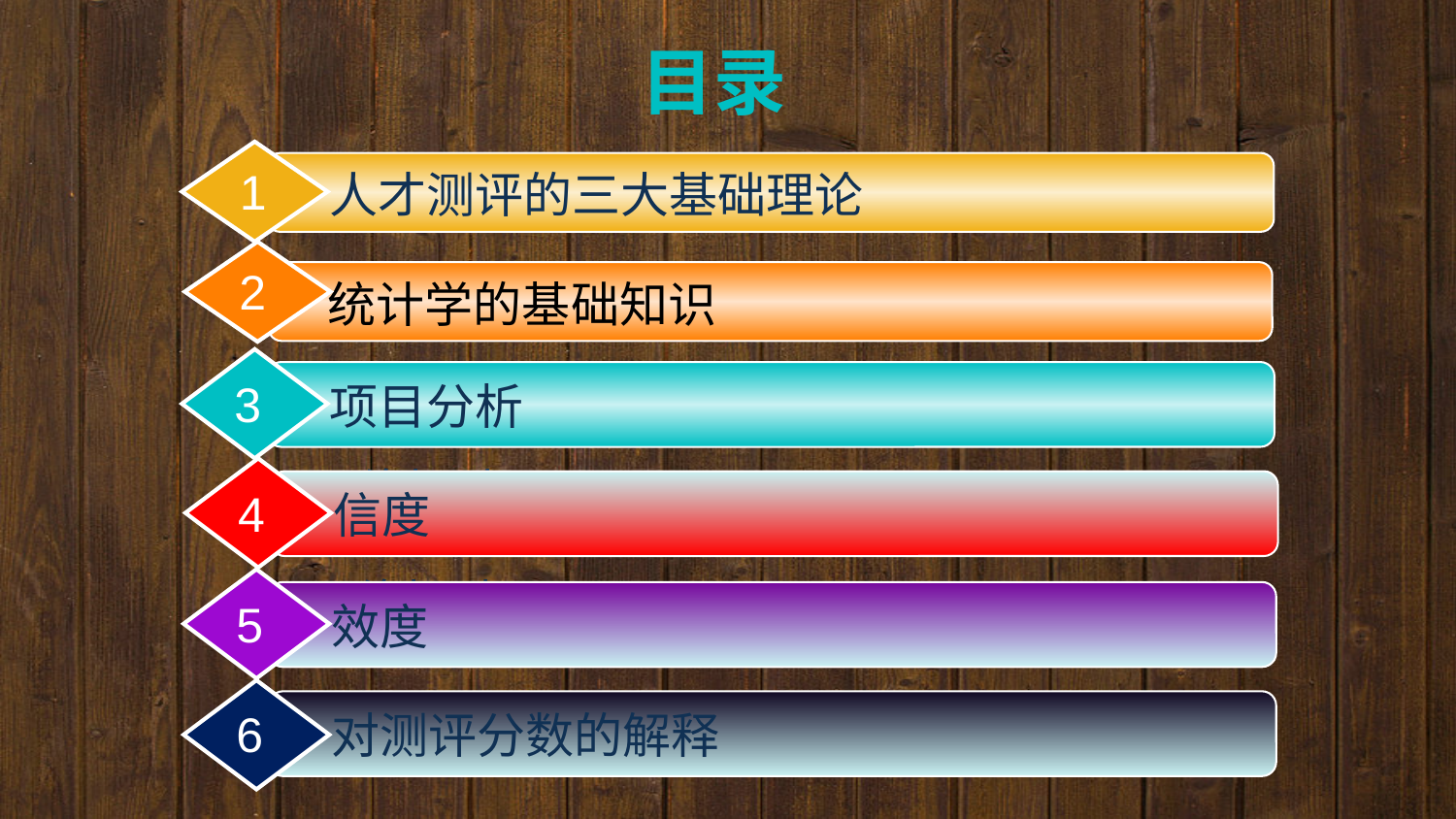

目录

1
人才测评的三大基础理论

2
2

统计学的基础知识

3
项目分析
网络招聘

4
信度
网络招聘

5
效度

6
对测评分数的解释